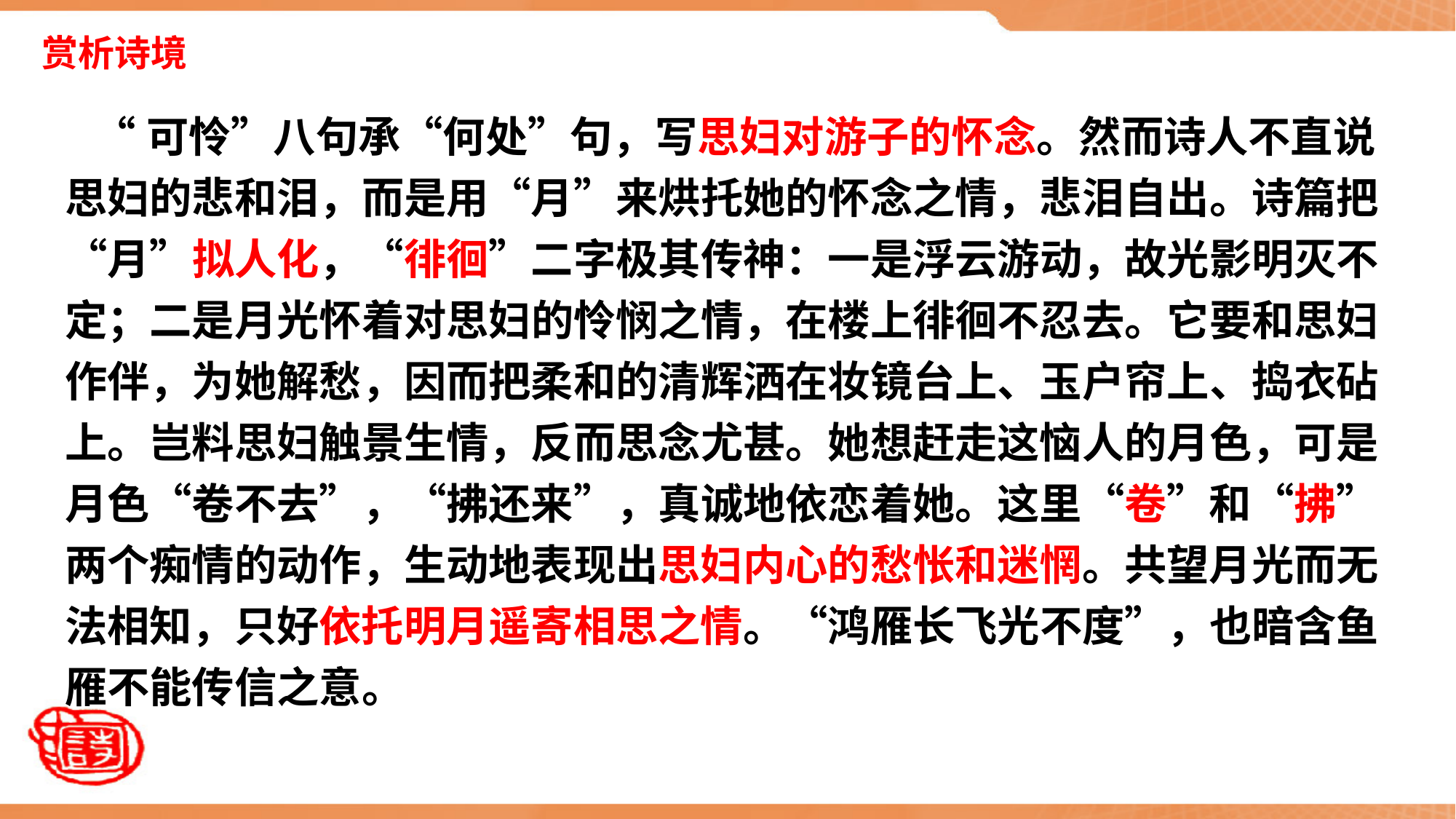

赏析诗境
   “可怜”八句承“何处”句，写思妇对游子的怀念。然而诗人不直说思妇的悲和泪，而是用“月”来烘托她的怀念之情，悲泪自出。诗篇把“月”拟人化，“徘徊”二字极其传神：一是浮云游动，故光影明灭不定；二是月光怀着对思妇的怜悯之情，在楼上徘徊不忍去。它要和思妇作伴，为她解愁，因而把柔和的清辉洒在妆镜台上、玉户帘上、捣衣砧上。岂料思妇触景生情，反而思念尤甚。她想赶走这恼人的月色，可是月色“卷不去”，“拂还来”，真诚地依恋着她。这里“卷”和“拂”两个痴情的动作，生动地表现出思妇内心的愁怅和迷惘。共望月光而无法相知，只好依托明月遥寄相思之情。“鸿雁长飞光不度”，也暗含鱼雁不能传信之意。